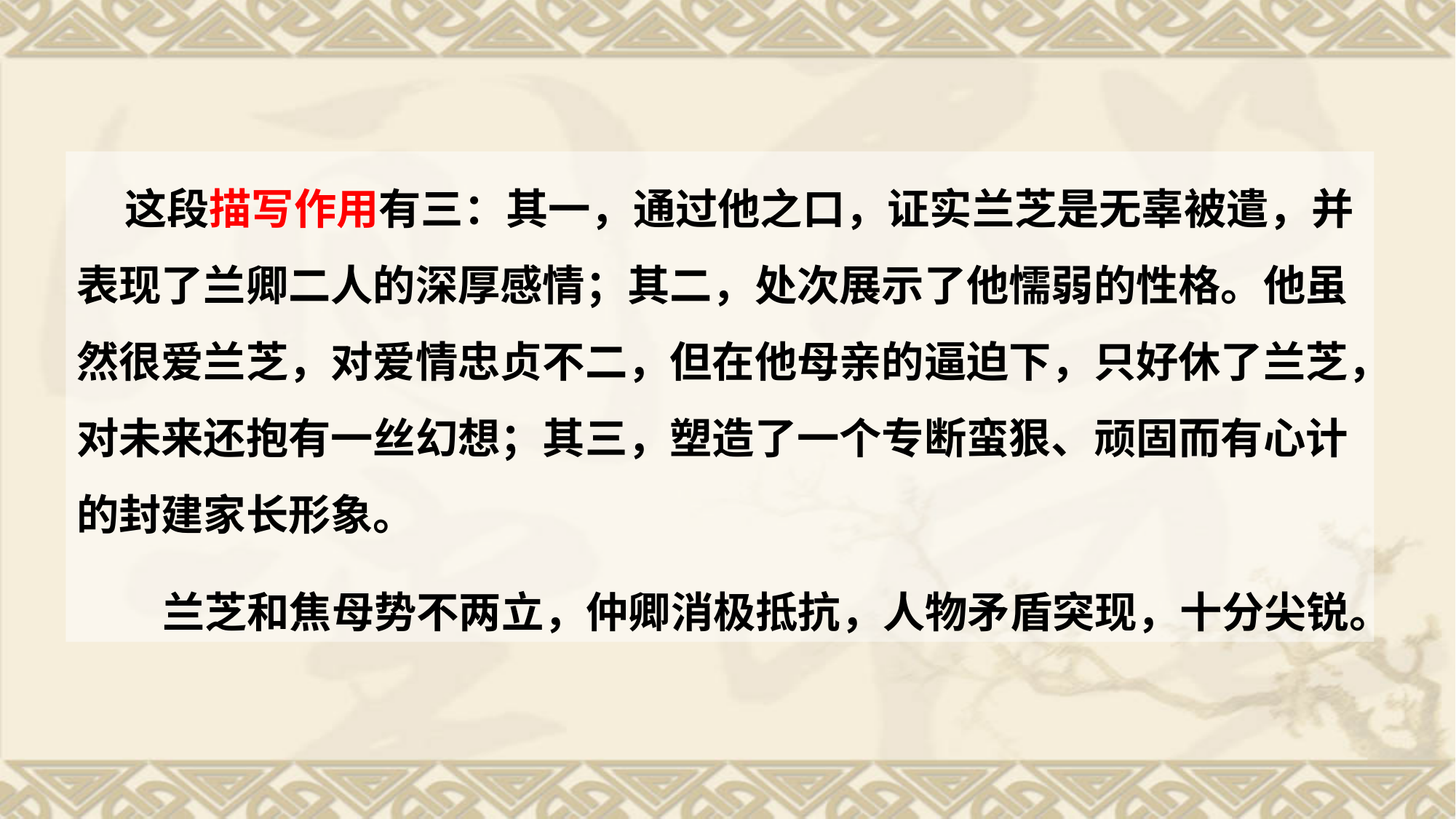

这段描写作用有三：其一，通过他之口，证实兰芝是无辜被遣，并表现了兰卿二人的深厚感情；其二，处次展示了他懦弱的性格。他虽然很爱兰芝，对爱情忠贞不二，但在他母亲的逼迫下，只好休了兰芝，对未来还抱有一丝幻想；其三，塑造了一个专断蛮狠、顽固而有心计的封建家长形象。
        兰芝和焦母势不两立，仲卿消极抵抗，人物矛盾突现，十分尖锐。